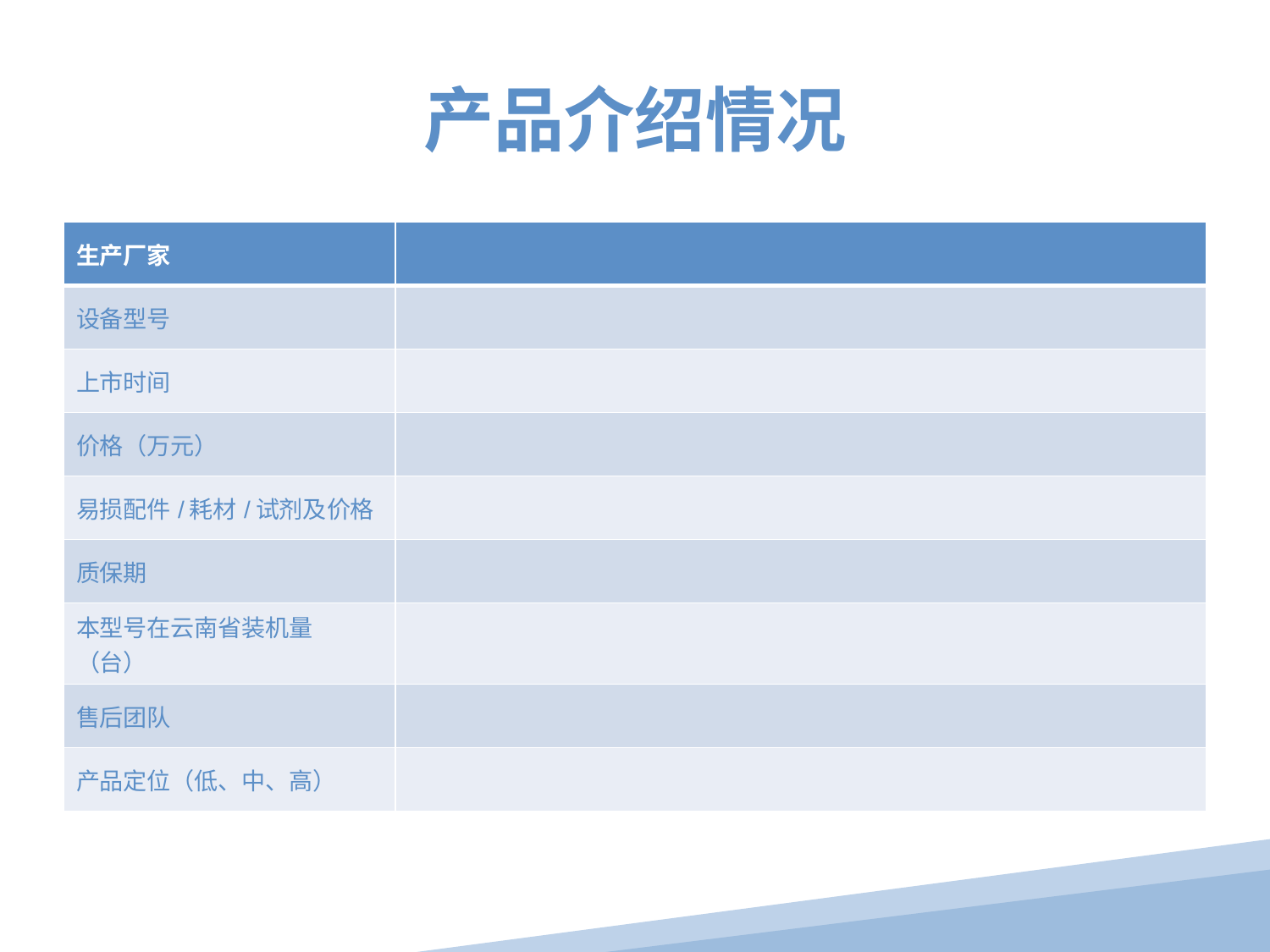

产品介绍情况
| 生产厂家 |  |
| --- | --- |
| 设备型号 |  |
| 上市时间 |  |
| 价格（万元） |  |
| 易损配件/耗材/试剂及价格 |  |
| 质保期 |  |
| 本型号在云南省装机量（台） |  |
| 售后团队 |  |
| 产品定位（低、中、高） |  |